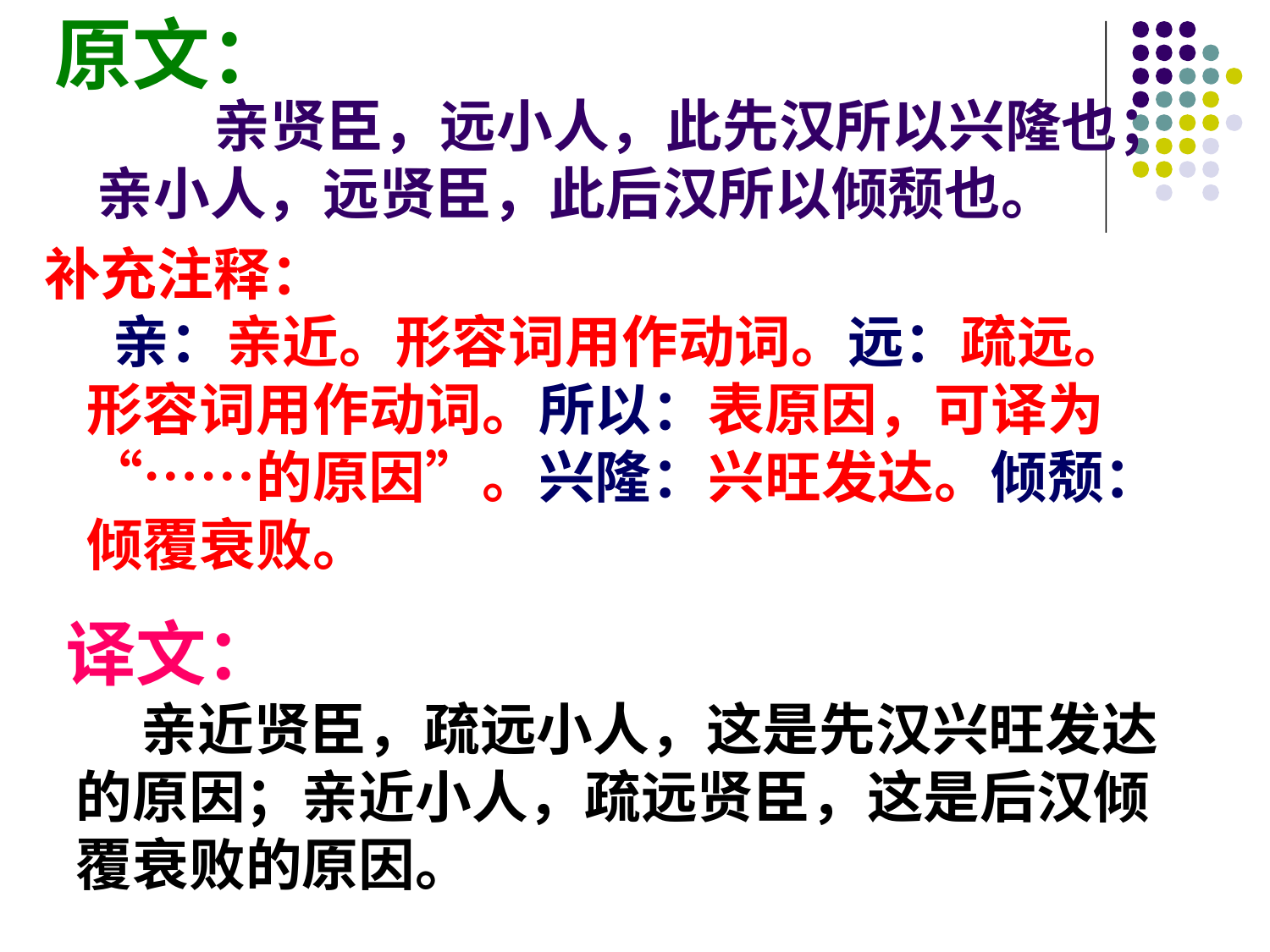

原文：
        亲贤臣，远小人，此先汉所以兴隆也；亲小人，远贤臣，此后汉所以倾颓也。
补充注释：
 亲：亲近。形容词用作动词。远：疏远。形容词用作动词。所以：表原因，可译为“……的原因”。兴隆：兴旺发达。倾颓：倾覆衰败。

译文：
    亲近贤臣，疏远小人，这是先汉兴旺发达的原因；亲近小人，疏远贤臣，这是后汉倾覆衰败的原因。